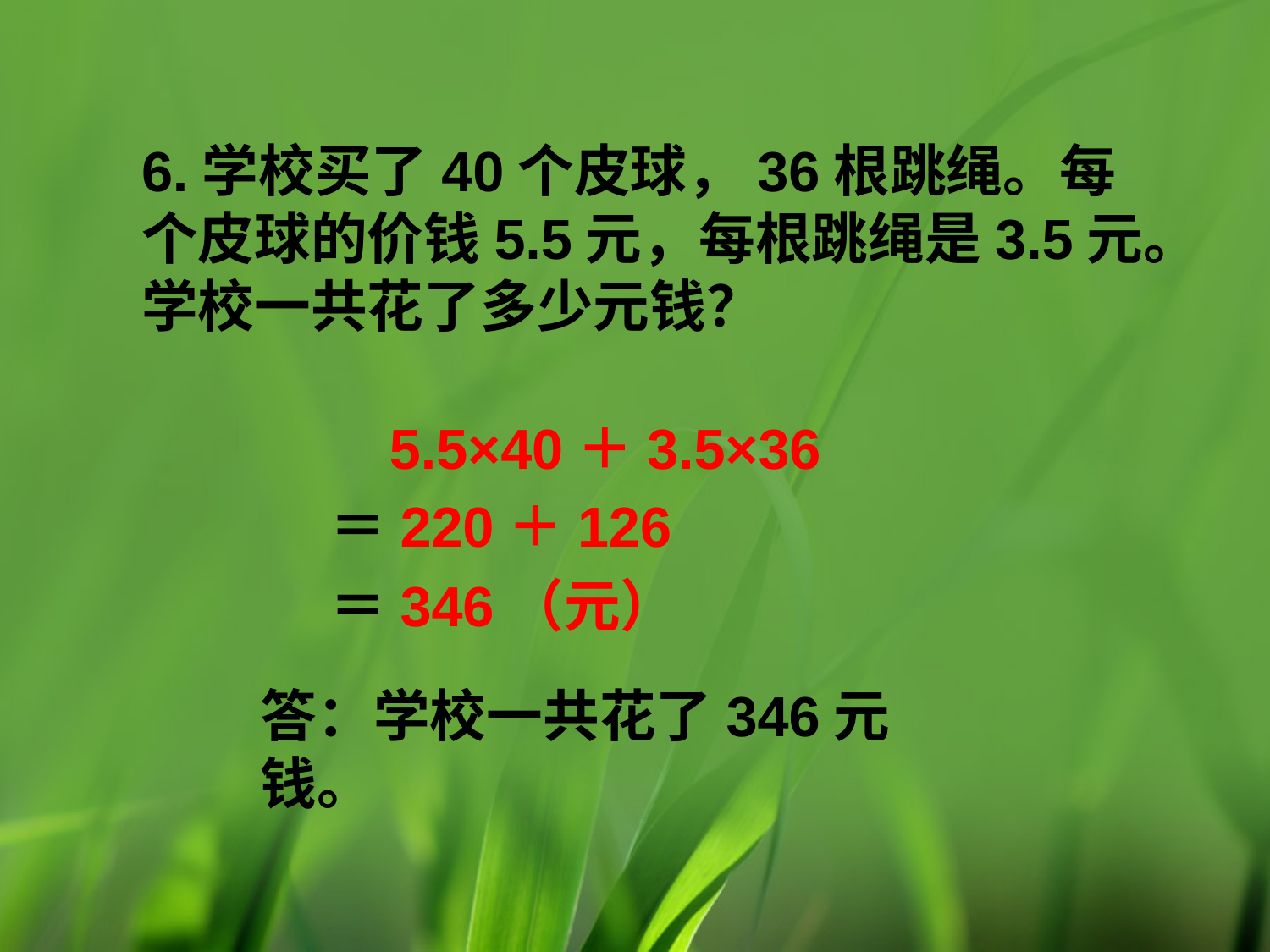

6.学校买了40个皮球，36根跳绳。每个皮球的价钱5.5元，每根跳绳是3.5元。学校一共花了多少元钱？
5.5×40＋3.5×36
＝220＋126
＝346（元）
答：学校一共花了346元钱。